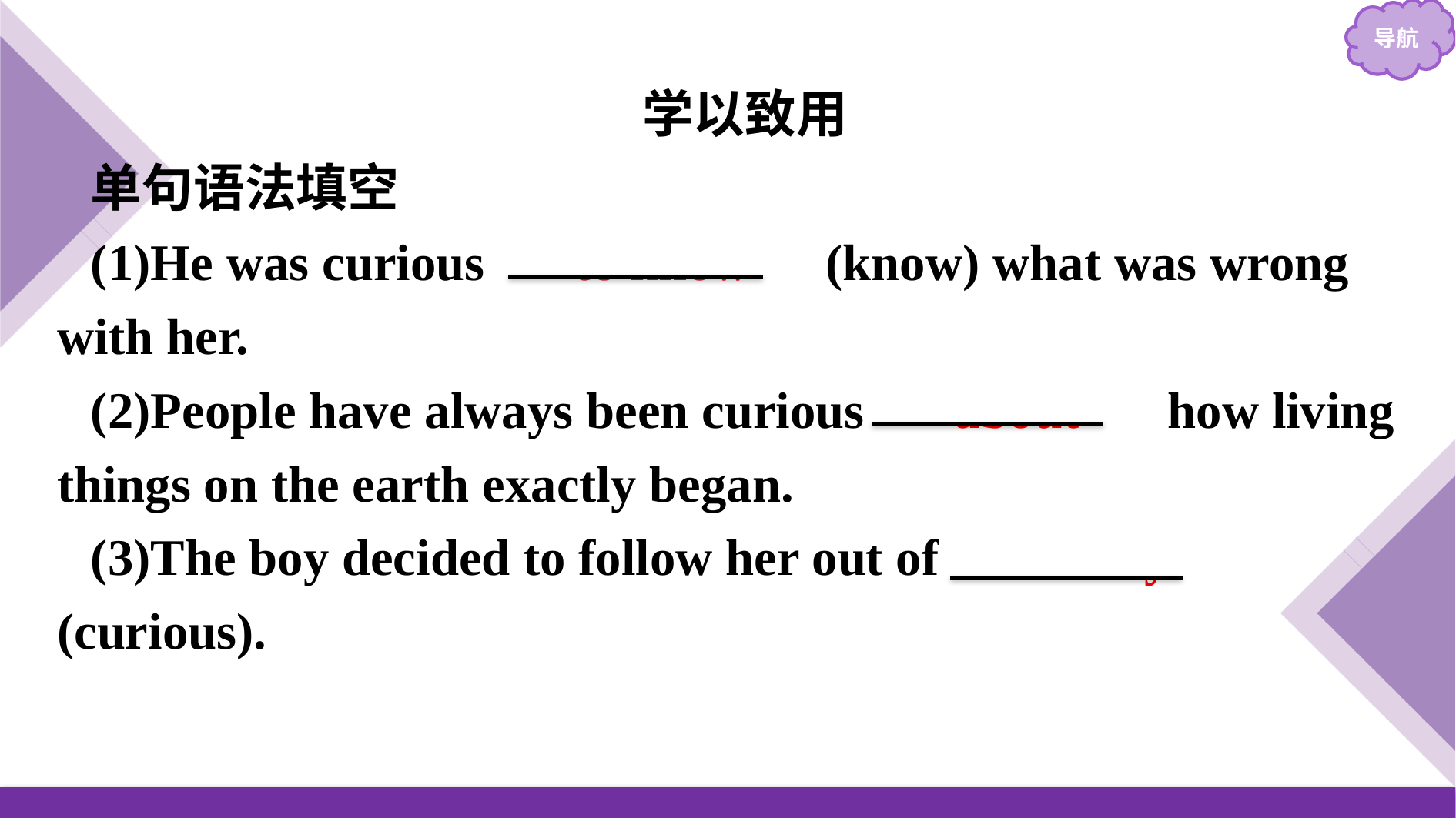

学以致用
单句语法填空
(1)He was curious 　to know　(know) what was wrong with her.
(2)People have always been curious 　about　 how living things on the earth exactly began.
(3)The boy decided to follow her out of   curiosity  (curious).